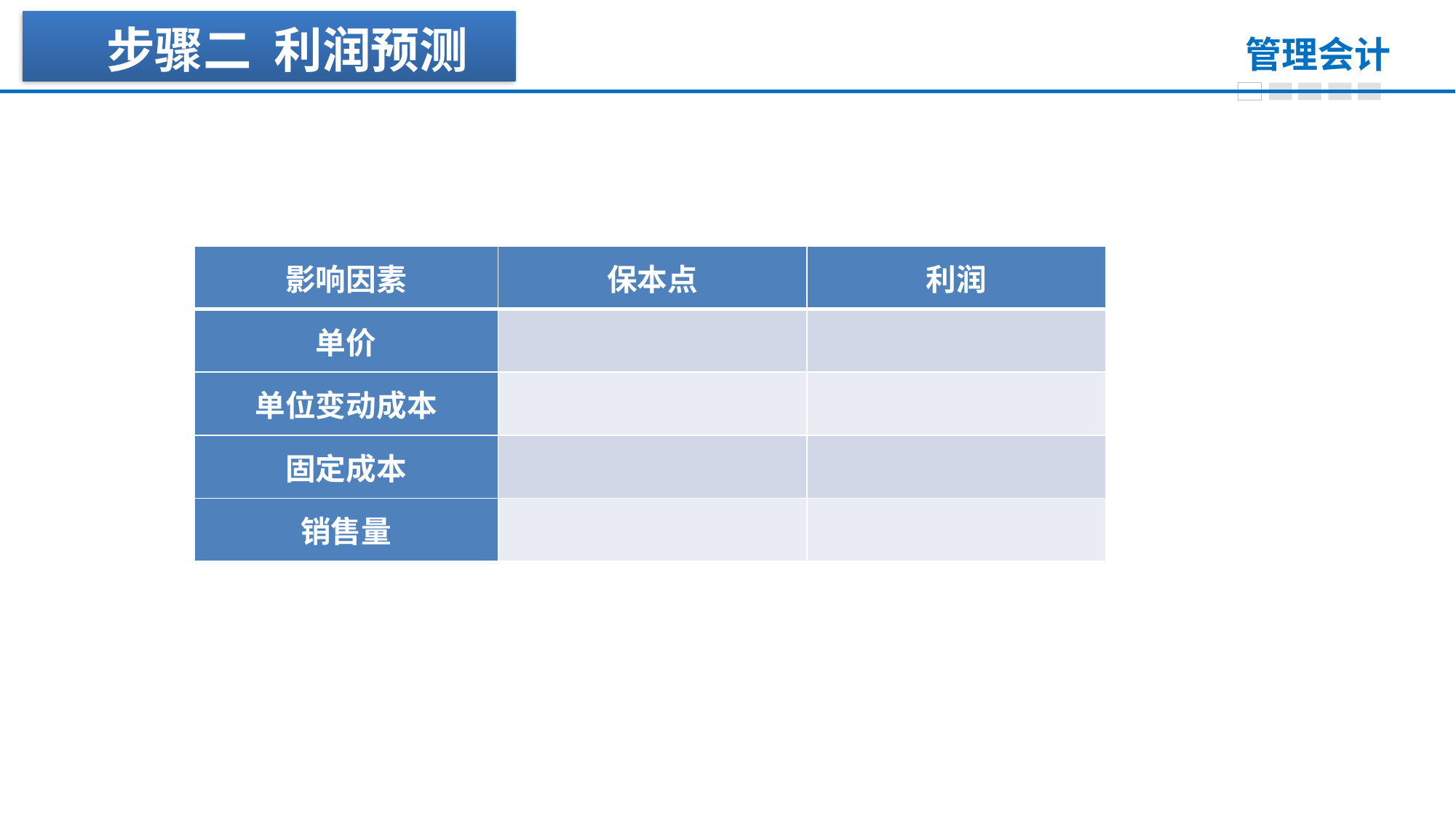

步骤二  利润预测
| 影响因素 | 保本点 | 利润 |
| --- | --- | --- |
| 单价 |  |  |
| 单位变动成本 |  |  |
| 固定成本 |  |  |
| 销售量 |  |  |